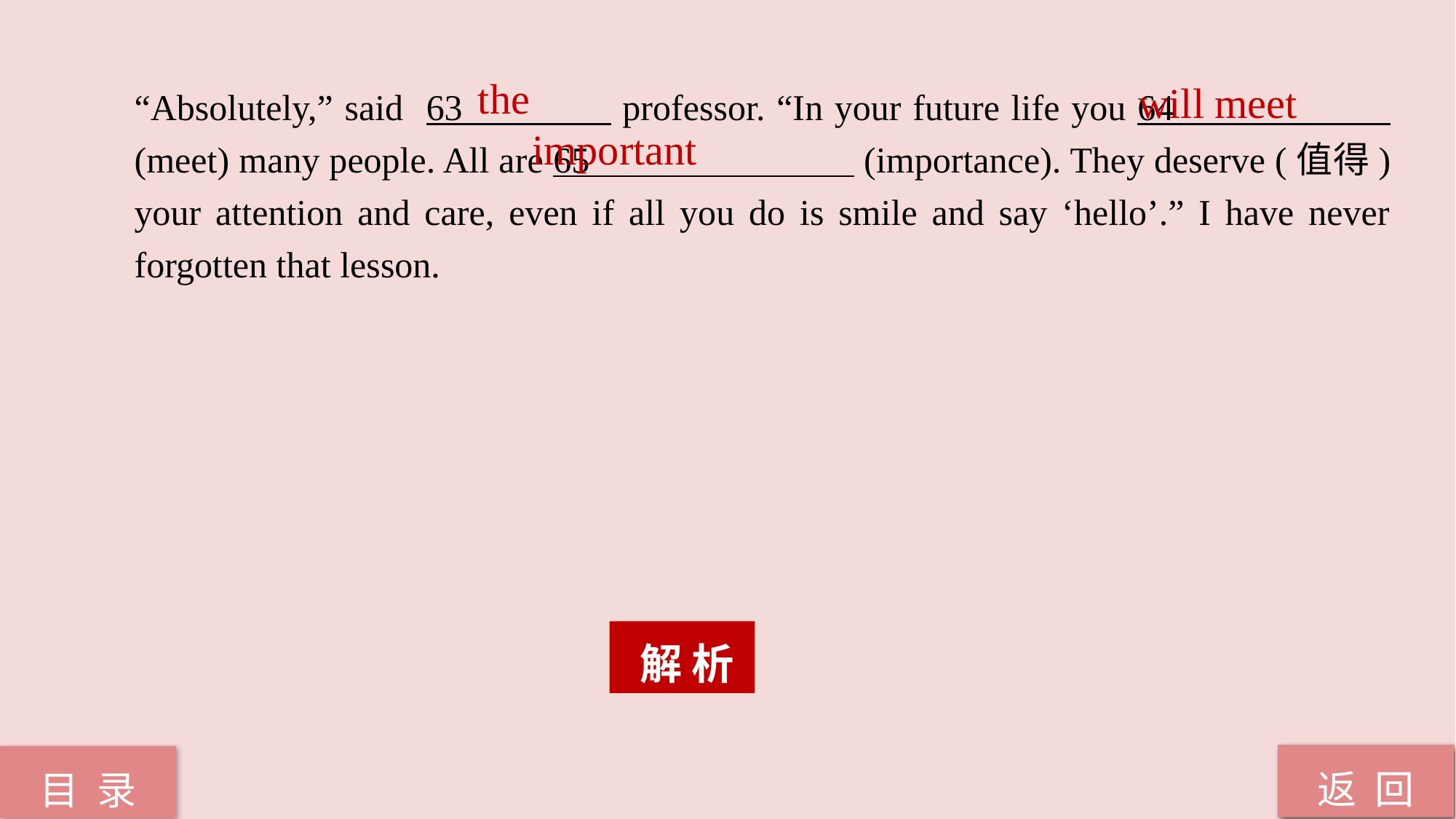

the
“Absolutely,” said  63              professor. “In your future life you 64                    (meet) many people. All are 65                             (importance). They deserve (值得) your attention and care, even if all you do is smile and say ‘hello’.” I have never forgotten that lesson.
will meet
 important
 解 析
返  回